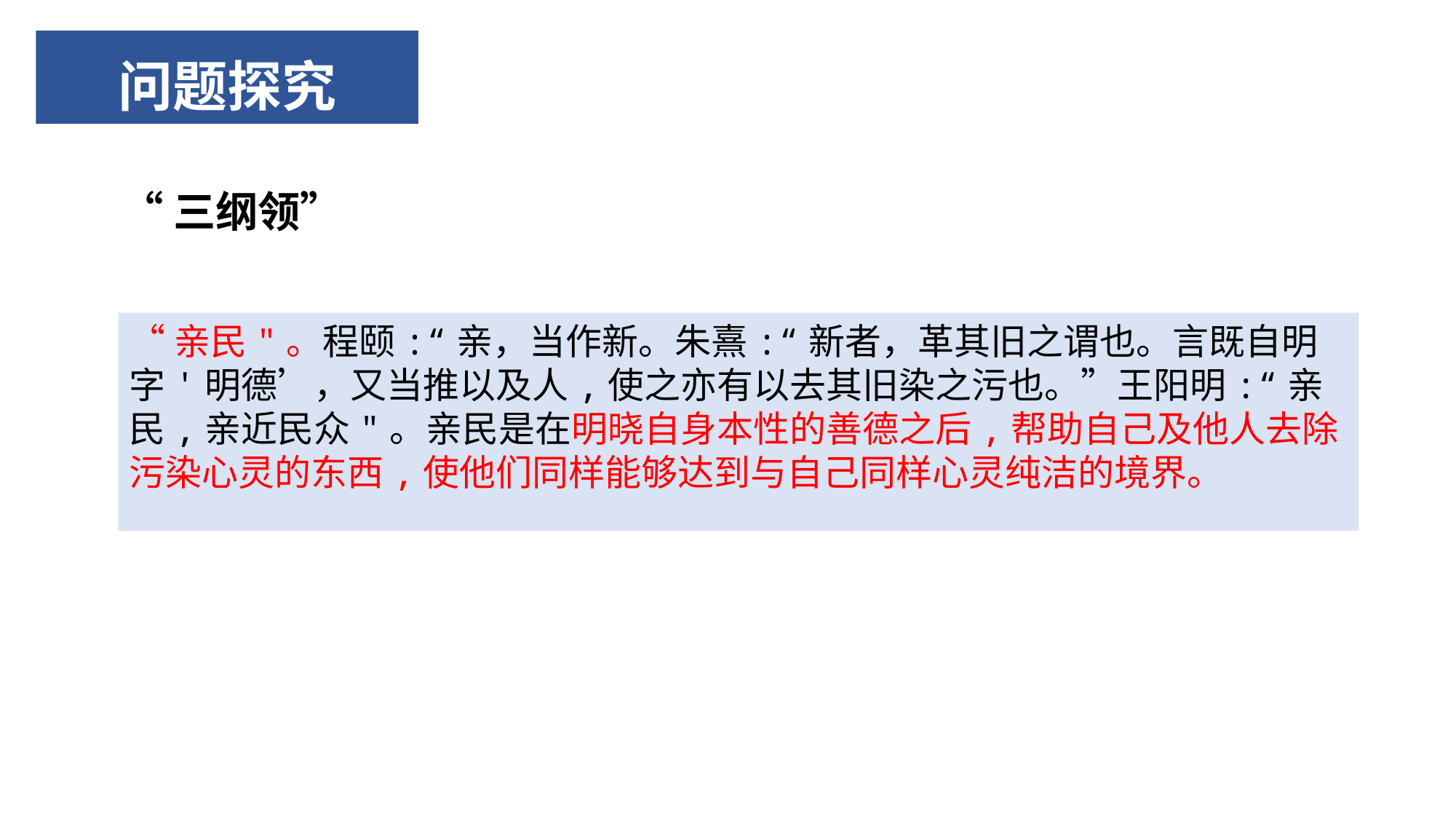

# 问题探究
“三纲领”
“亲民"。程颐:“亲，当作新。朱熹:“新者，革其旧之谓也。言既自明字'明德’，又当推以及人,使之亦有以去其旧染之污也。”王阳明:“亲民,亲近民众"。亲民是在明晓自身本性的善德之后,帮助自己及他人去除污染心灵的东西,使他们同样能够达到与自己同样心灵纯洁的境界。